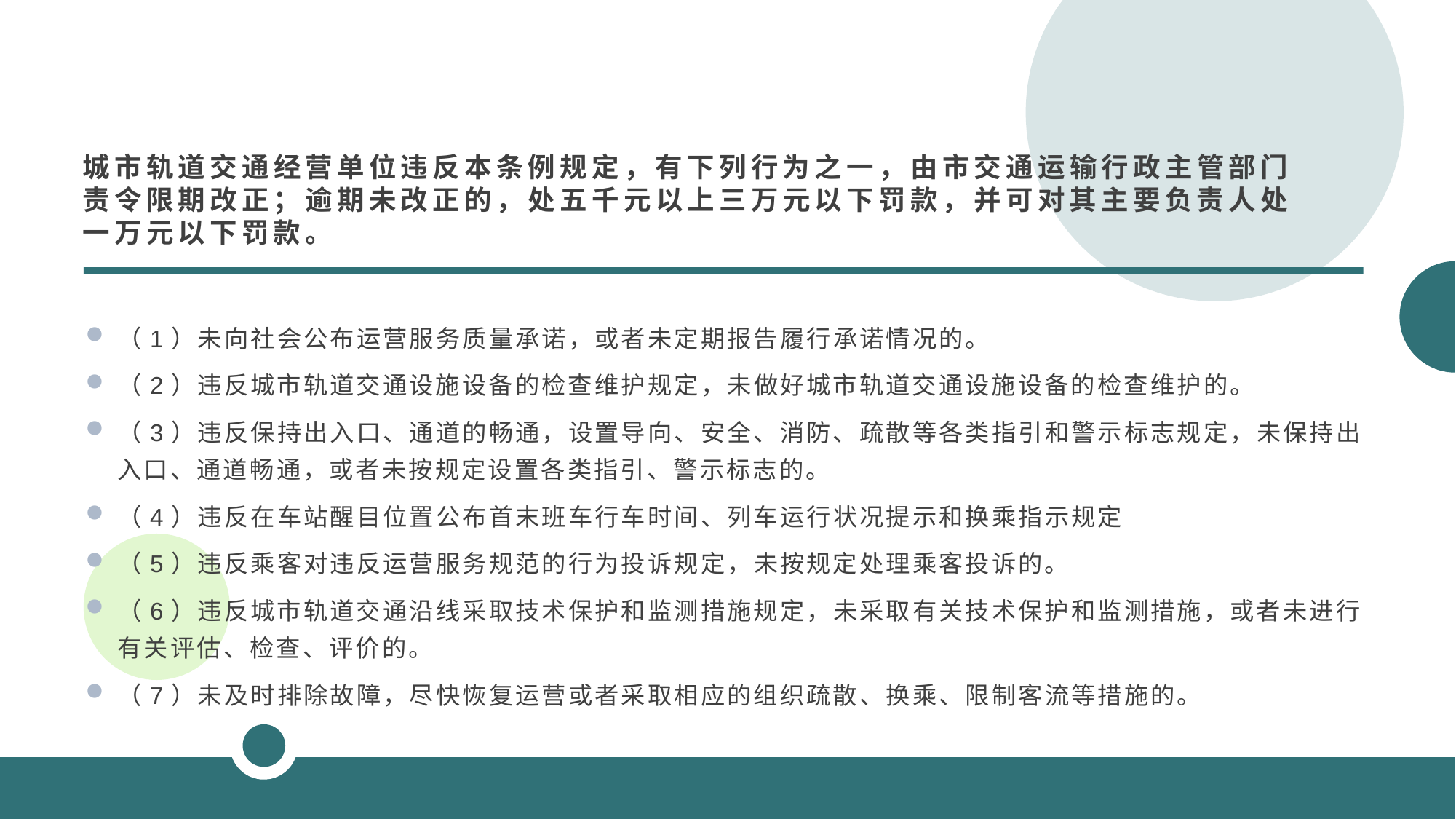

城市轨道交通经营单位违反本条例规定，有下列行为之一，由市交通运输行政主管部门责令限期改正；逾期未改正的，处五千元以上三万元以下罚款，并可对其主要负责人处一万元以下罚款。

（1）未向社会公布运营服务质量承诺，或者未定期报告履行承诺情况的。
（2）违反城市轨道交通设施设备的检查维护规定，未做好城市轨道交通设施设备的检查维护的。
（3）违反保持出入口、通道的畅通，设置导向、安全、消防、疏散等各类指引和警示标志规定，未保持出入口、通道畅通，或者未按规定设置各类指引、警示标志的。
（4）违反在车站醒目位置公布首末班车行车时间、列车运行状况提示和换乘指示规定
（5）违反乘客对违反运营服务规范的行为投诉规定，未按规定处理乘客投诉的。
（6）违反城市轨道交通沿线采取技术保护和监测措施规定，未采取有关技术保护和监测措施，或者未进行有关评估、检查、评价的。
（7）未及时排除故障，尽快恢复运营或者采取相应的组织疏散、换乘、限制客流等措施的。